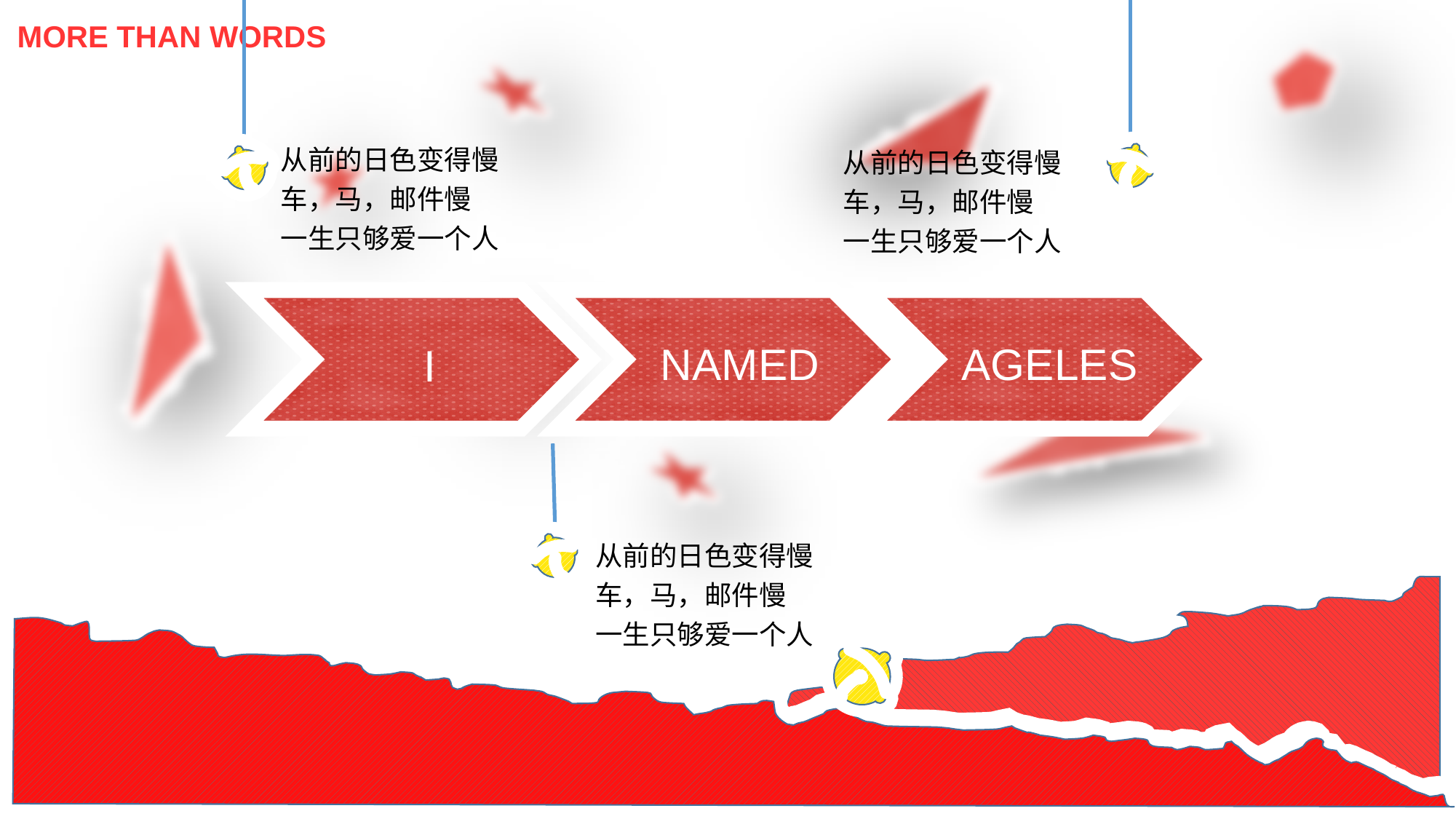

MORE THAN WORDS
I
NAMED
AGELES
从前的日色变得慢
车，马，邮件慢
一生只够爱一个人
从前的日色变得慢
车，马，邮件慢
一生只够爱一个人

从前的日色变得慢
车，马，邮件慢
一生只够爱一个人